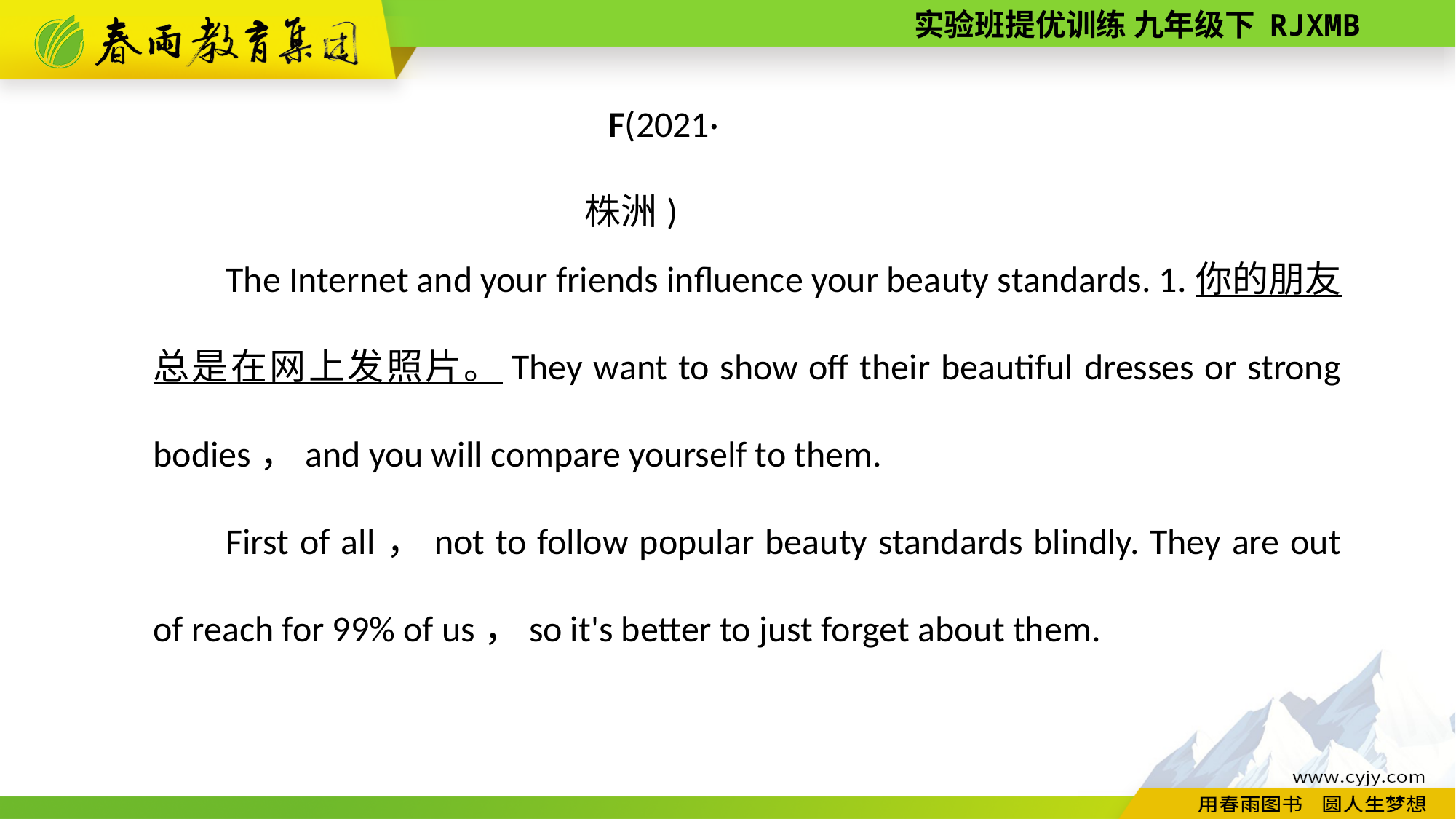

F(2021·株洲)
The Internet and your friends influence your beauty standards. 1.你的朋友总是在网上发照片。They want to show off their beautiful dresses or strong bodies，and you will compare yourself to them.
First of all，not to follow popular beauty standards blindly. They are out of reach for 99% of us，so it's better to just forget about them.